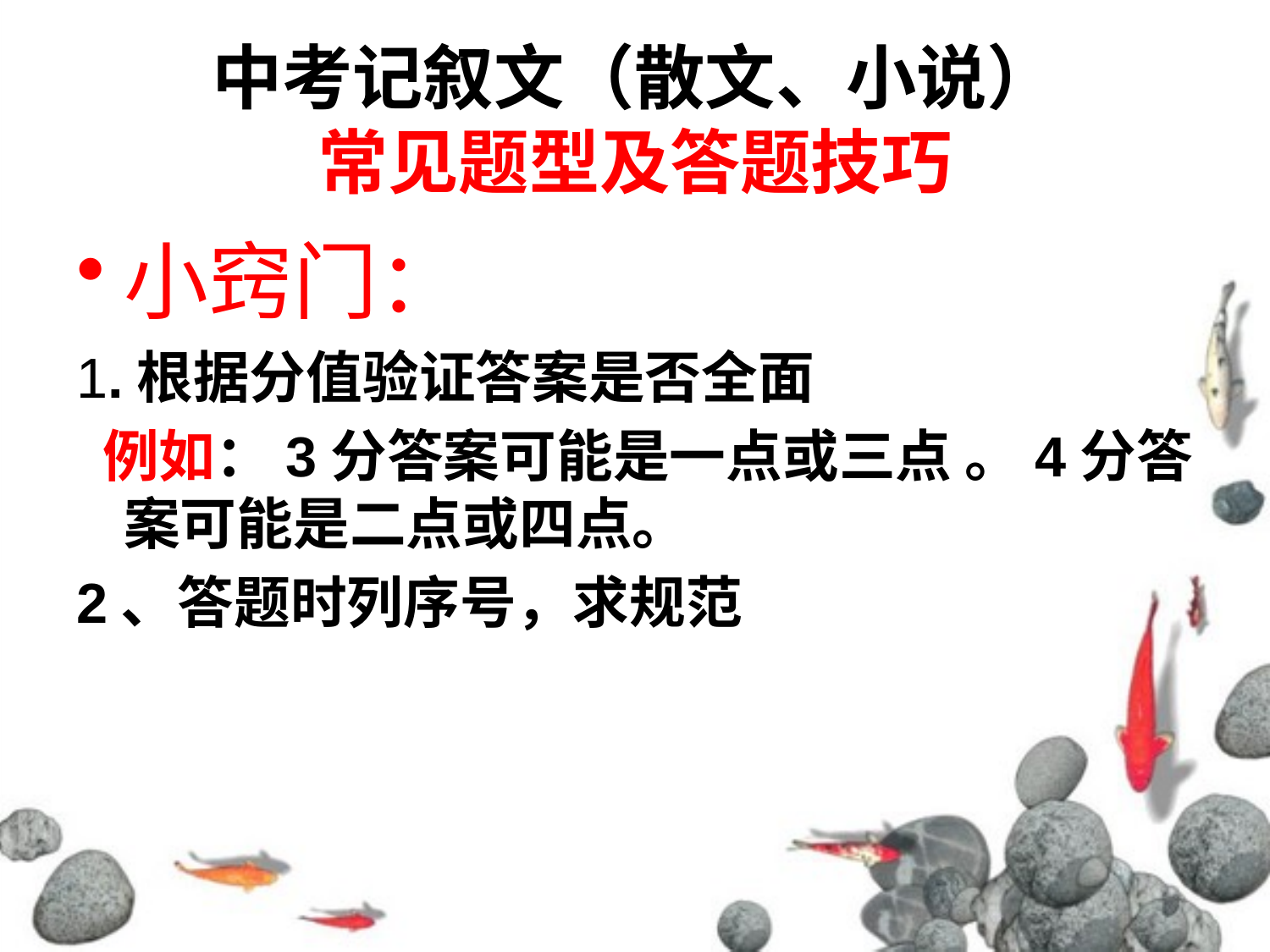

# 中考记叙文（散文、小说） 常见题型及答题技巧
小窍门：
1.根据分值验证答案是否全面
 例如：3分答案可能是一点或三点 。4分答案可能是二点或四点。
2、答题时列序号，求规范